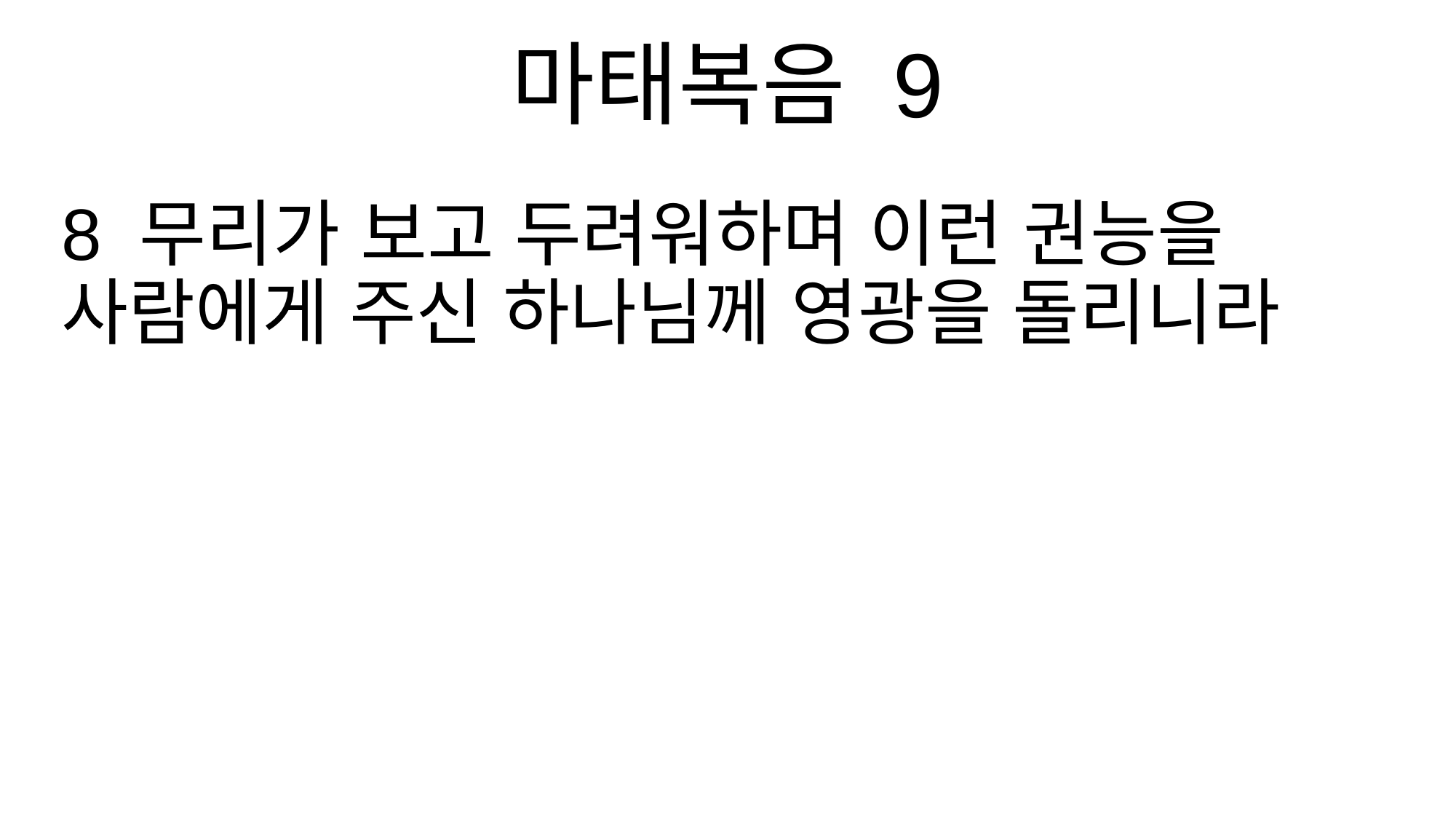

마태복음 9
8 무리가 보고 두려워하며 이런 권능을 사람에게 주신 하나님께 영광을 돌리니라